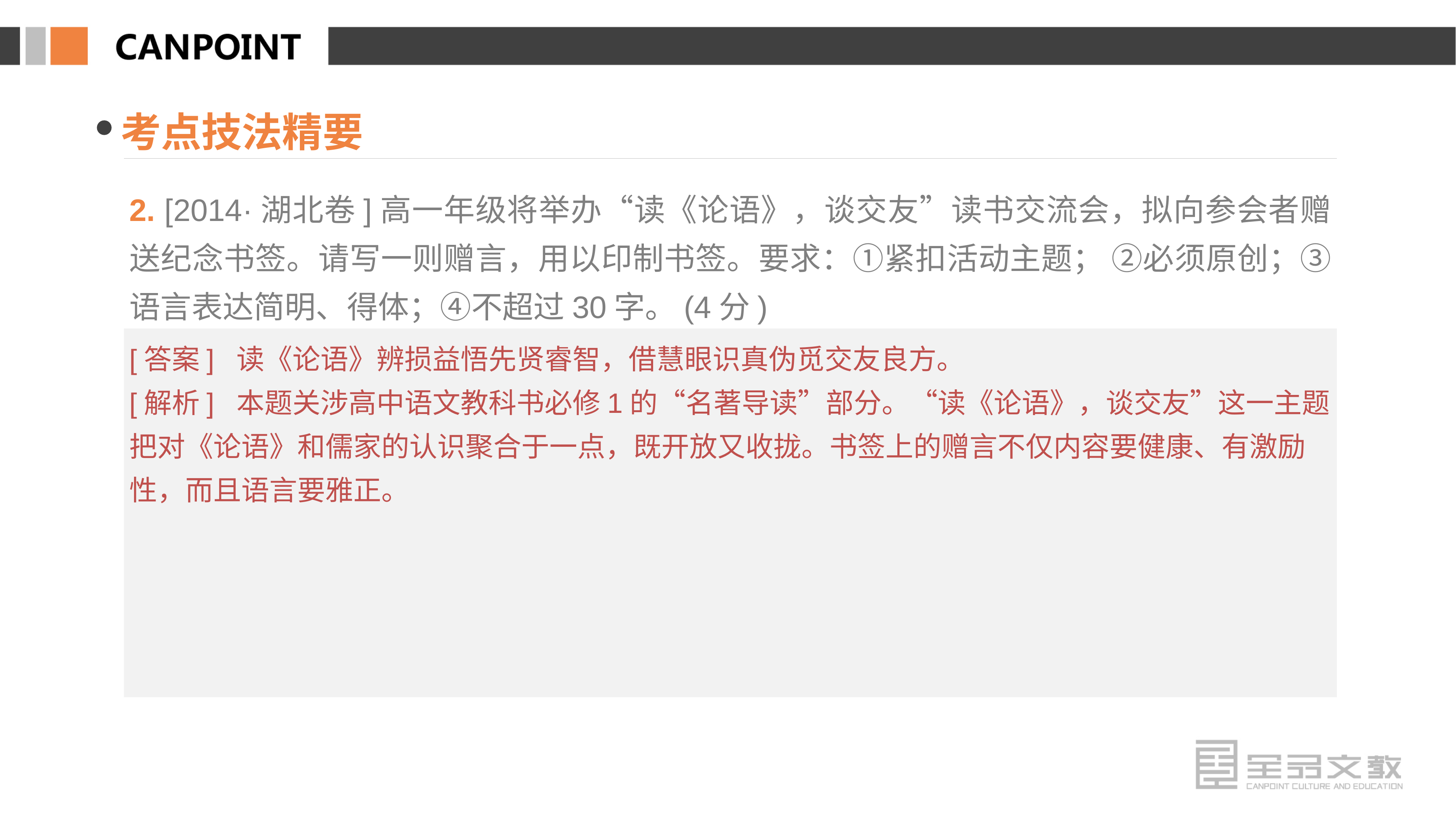

考点技法精要

2. [2014·湖北卷]高一年级将举办“读《论语》，谈交友”读书交流会，拟向参会者赠送纪念书签。请写一则赠言，用以印制书签。要求：①紧扣活动主题； ②必须原创；③语言表达简明、得体；④不超过30字。(4分)

[答案]  读《论语》辨损益悟先贤睿智，借慧眼识真伪觅交友良方。
[解析]  本题关涉高中语文教科书必修1的“名著导读”部分。“读《论语》，谈交友”这一主题把对《论语》和儒家的认识聚合于一点，既开放又收拢。书签上的赠言不仅内容要健康、有激励性，而且语言要雅正。